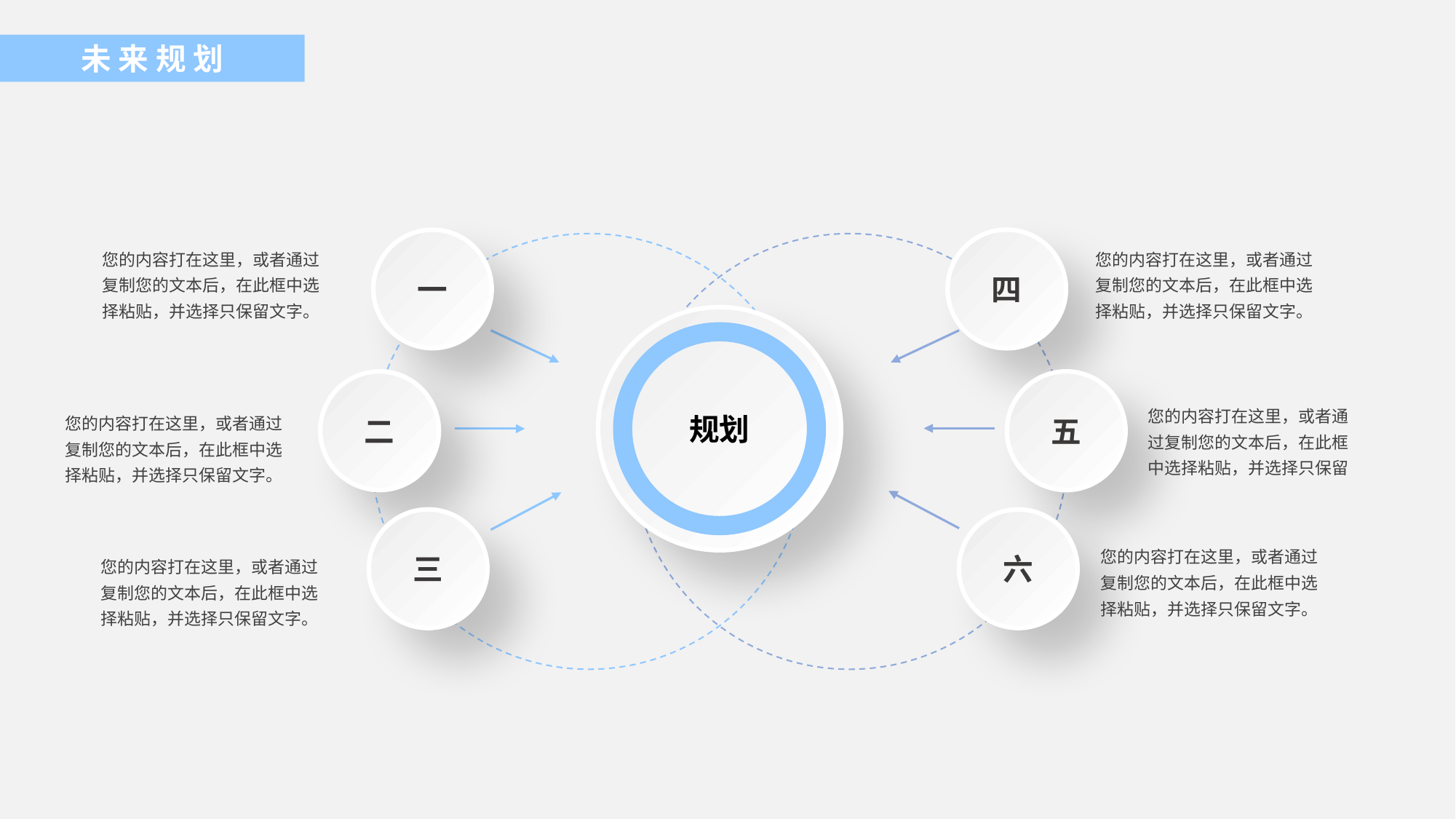

未 来 规 划
四
一

您的内容打在这里，或者通过复制您的文本后，在此框中选择粘贴，并选择只保留文字。
您的内容打在这里，或者通过复制您的文本后，在此框中选择粘贴，并选择只保留文字。

规划

二
五
您的内容打在这里，或者通过复制您的文本后，在此框中选择粘贴，并选择只保留
您的内容打在这里，或者通过复制您的文本后，在此框中选择粘贴，并选择只保留文字。
三
六
您的内容打在这里，或者通过复制您的文本后，在此框中选择粘贴，并选择只保留文字。
您的内容打在这里，或者通过复制您的文本后，在此框中选择粘贴，并选择只保留文字。